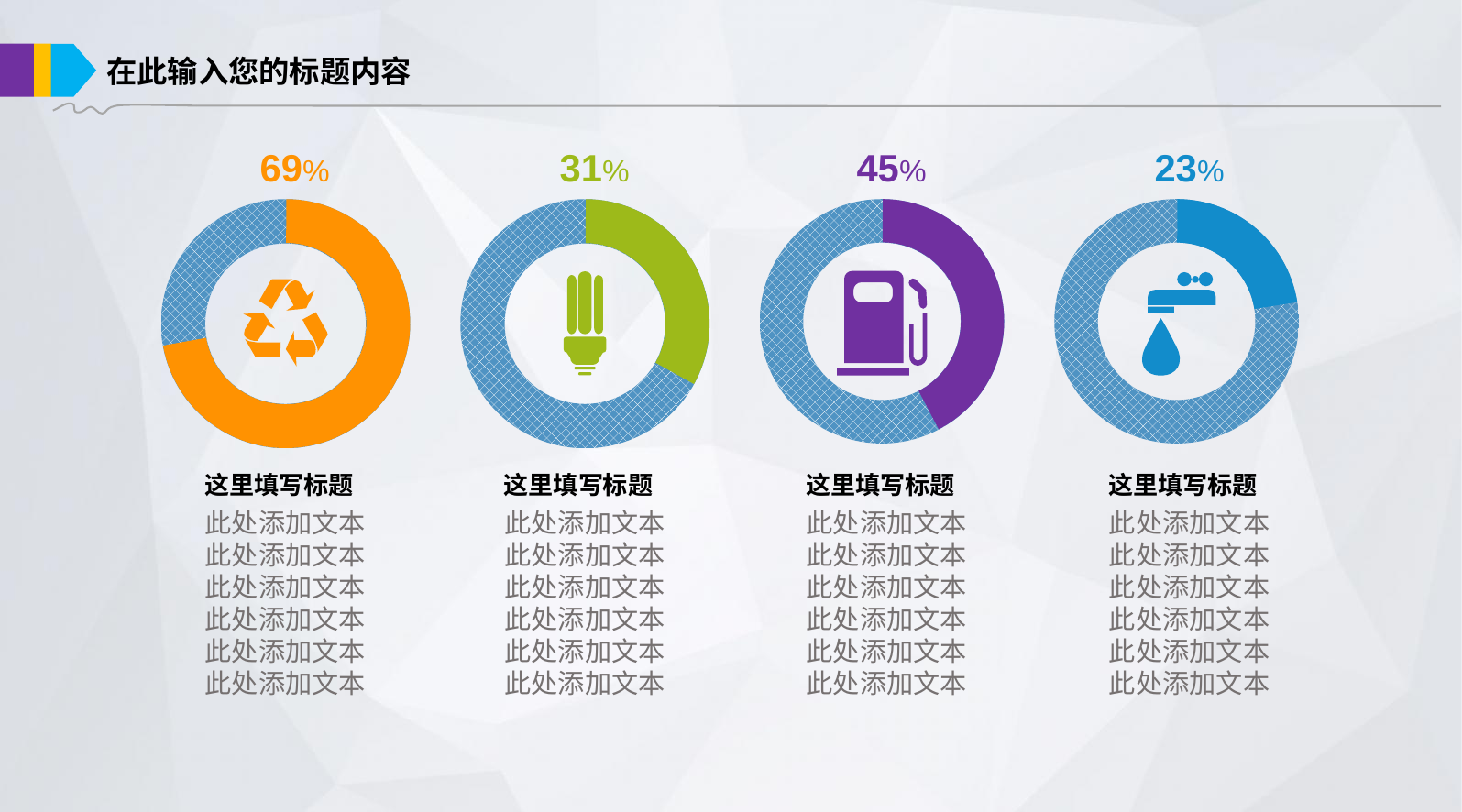

在此输入您的标题内容

69%
31%
45%
23%

这里填写标题
这里填写标题
这里填写标题
这里填写标题
此处添加文本
此处添加文本
此处添加文本
此处添加文本
此处添加文本
此处添加文本
此处添加文本
此处添加文本
此处添加文本
此处添加文本
此处添加文本
此处添加文本
此处添加文本
此处添加文本
此处添加文本
此处添加文本
此处添加文本
此处添加文本
此处添加文本
此处添加文本
此处添加文本
此处添加文本
此处添加文本
此处添加文本